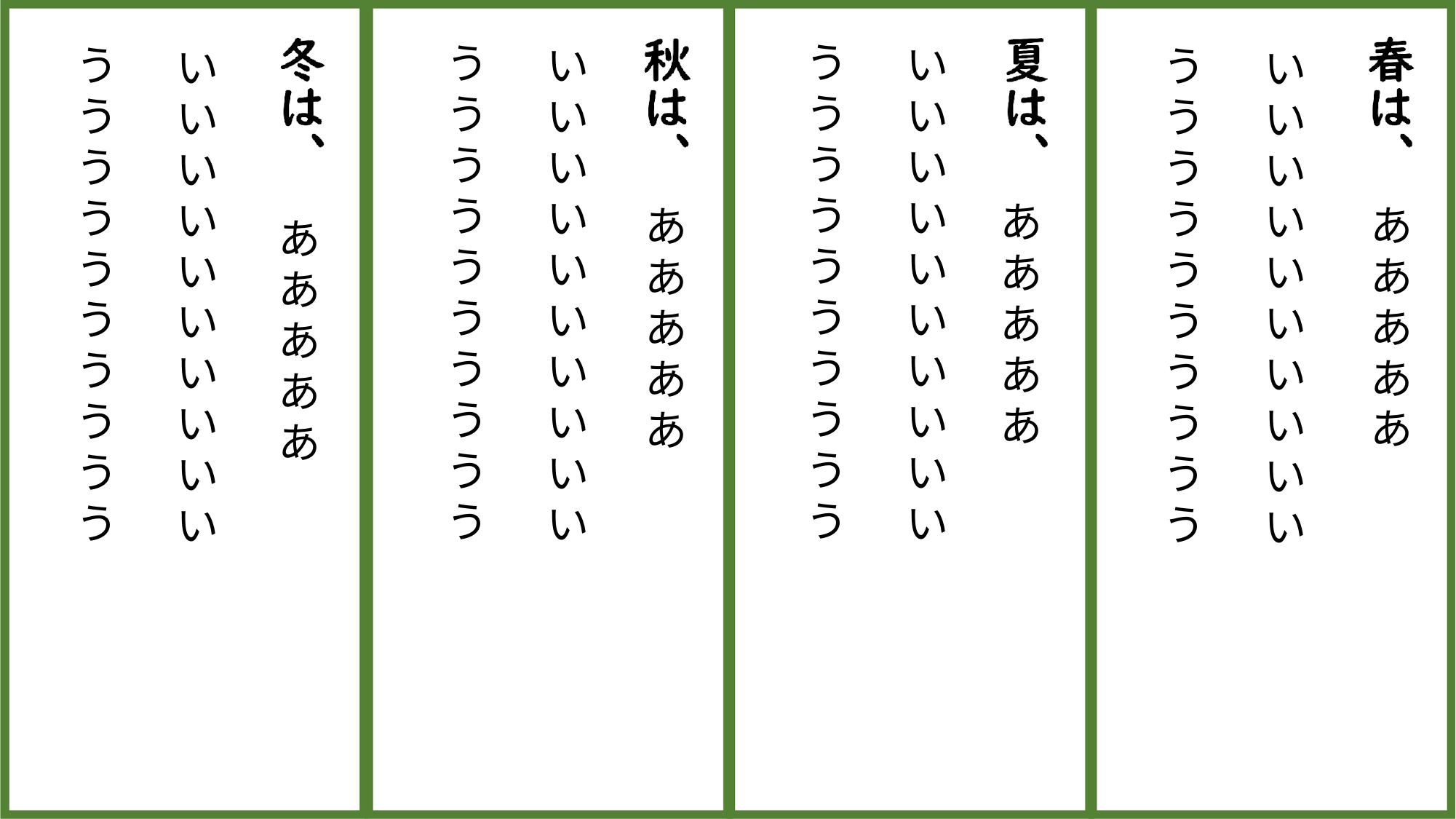

うううううううううう
うううううううううう
いいいいい
いいい
いい
うううううううううう
いいいいい
いいい
いい
うううううううううう
いいいいい
いいい
いい
いいいいい
いいい
いい
あああああ
あああああ
あああああ
あああああ